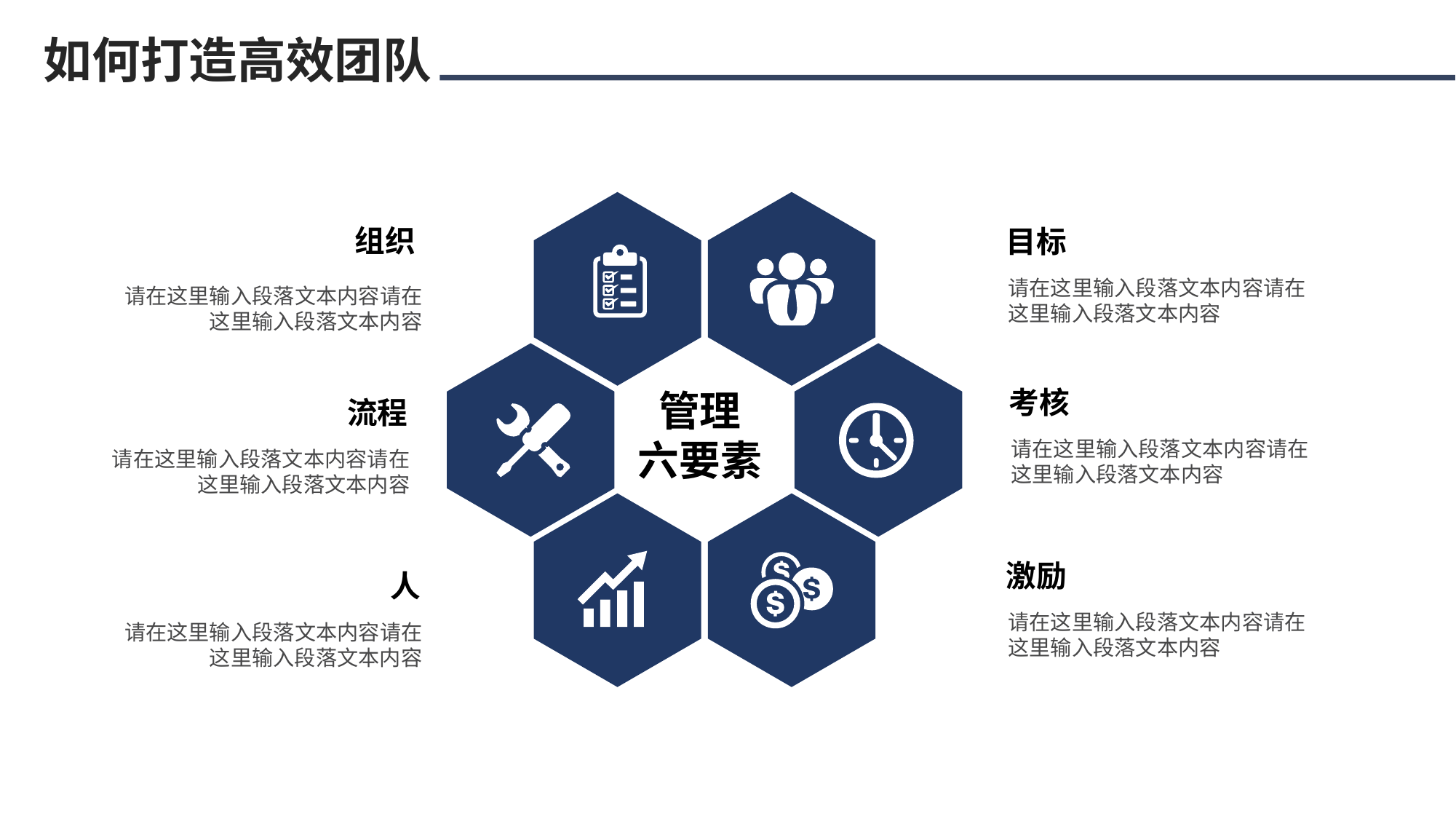

如何打造高效团队

组织
目标

请在这里输入段落文本内容请在这里输入段落文本内容
请在这里输入段落文本内容请在这里输入段落文本内容

考核
管理
六要素
流程

请在这里输入段落文本内容请在这里输入段落文本内容
请在这里输入段落文本内容请在这里输入段落文本内容

激励

人
请在这里输入段落文本内容请在这里输入段落文本内容
请在这里输入段落文本内容请在这里输入段落文本内容